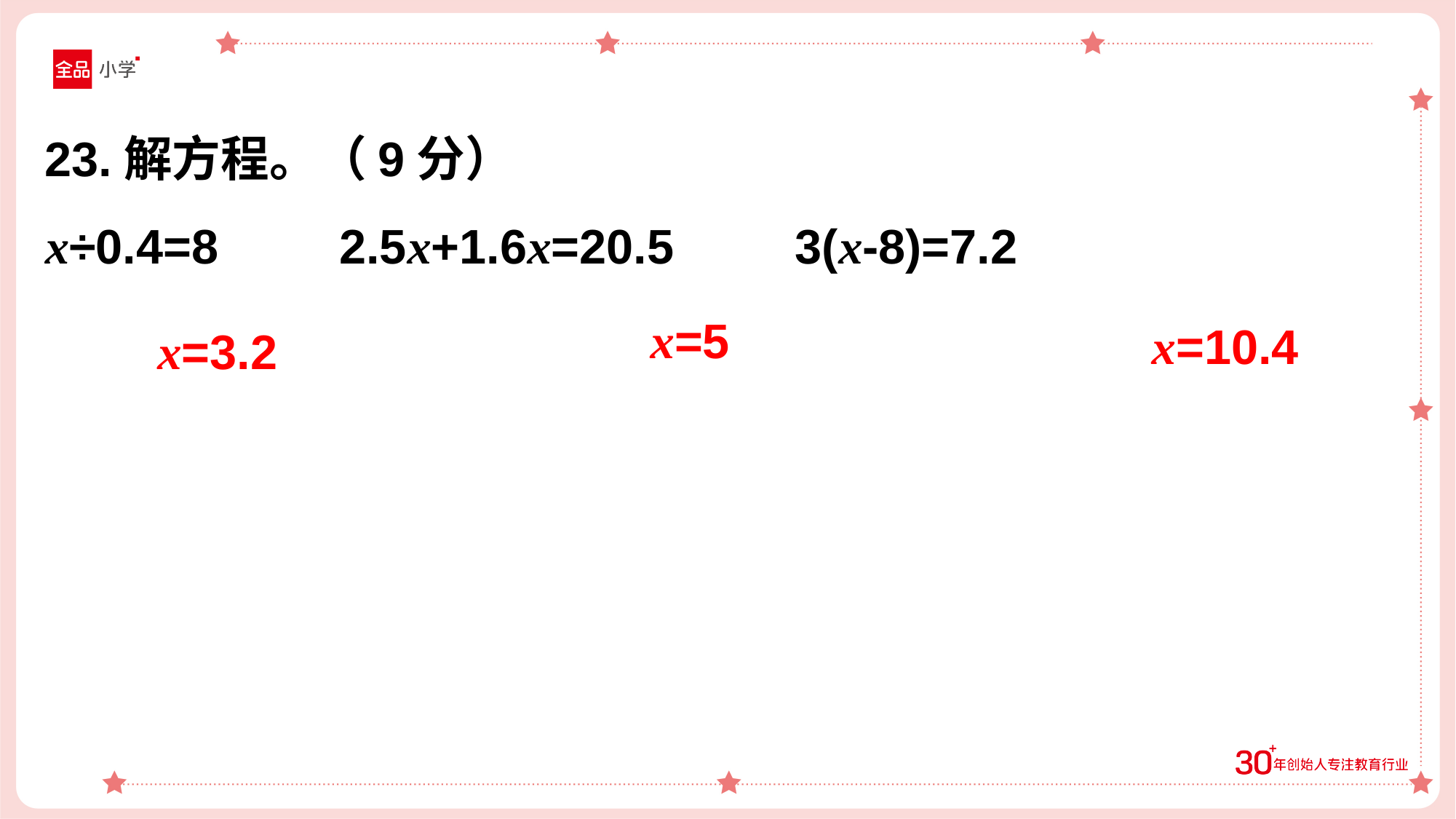

23.解方程。（9分）
x÷0.4=8         2.5x+1.6x=20.5         3(x-8)=7.2
x=5
x=10.4
x=3.2